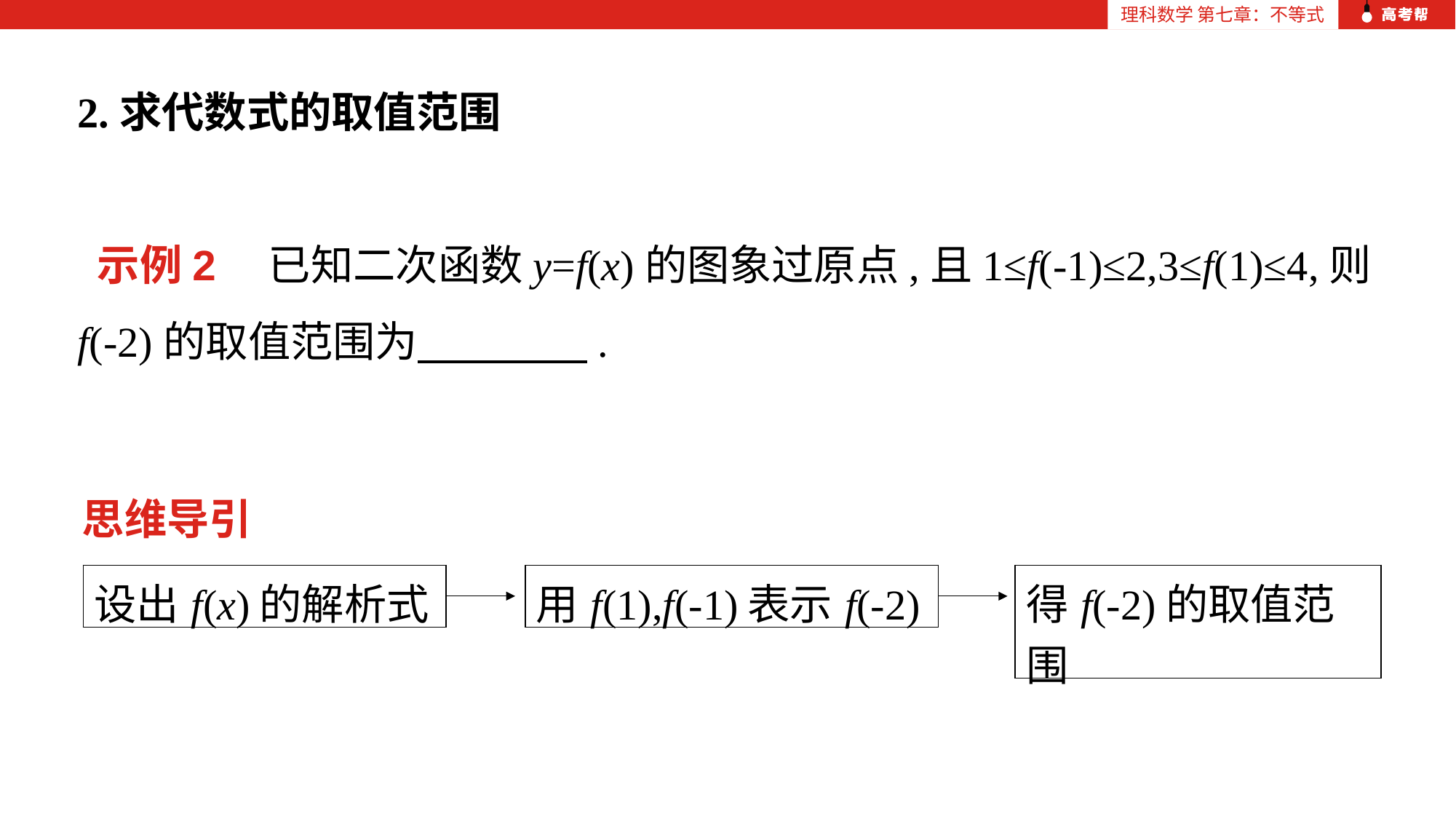

2.求代数式的取值范围

 示例2　已知二次函数y=f(x)的图象过原点,且1≤f(-1)≤2,3≤f(1)≤4,则f(-2)的取值范围为　　　　.
 思维导引
| 设出f(x)的解析式 |
| --- |
| 用f(1),f(-1)表示f(-2) |
| --- |
| 得f(-2)的取值范围 |
| --- |